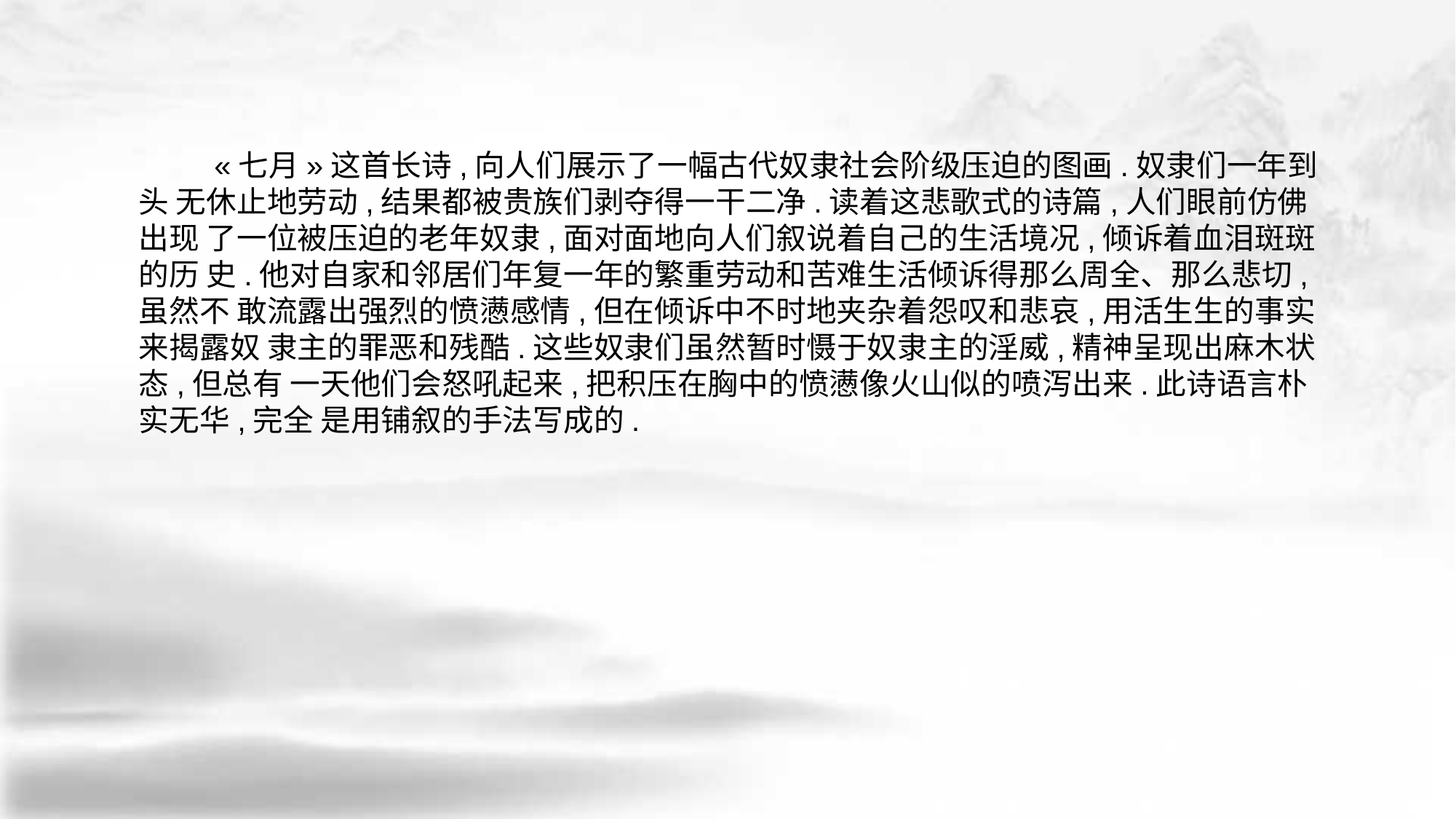

«七月»这首长诗,向人们展示了一幅古代奴隶社会阶级压迫的图画.奴隶们一年到头 无休止地劳动,结果都被贵族们剥夺得一干二净.读着这悲歌式的诗篇,人们眼前仿佛出现 了一位被压迫的老年奴隶,面对面地向人们叙说着自己的生活境况,倾诉着血泪斑斑的历 史.他对自家和邻居们年复一年的繁重劳动和苦难生活倾诉得那么周全、那么悲切,虽然不 敢流露出强烈的愤懑感情,但在倾诉中不时地夹杂着怨叹和悲哀,用活生生的事实来揭露奴 隶主的罪恶和残酷.这些奴隶们虽然暂时慑于奴隶主的淫威,精神呈现出麻木状态,但总有 一天他们会怒吼起来,把积压在胸中的愤懑像火山似的喷泻出来.此诗语言朴实无华,完全 是用铺叙的手法写成的.